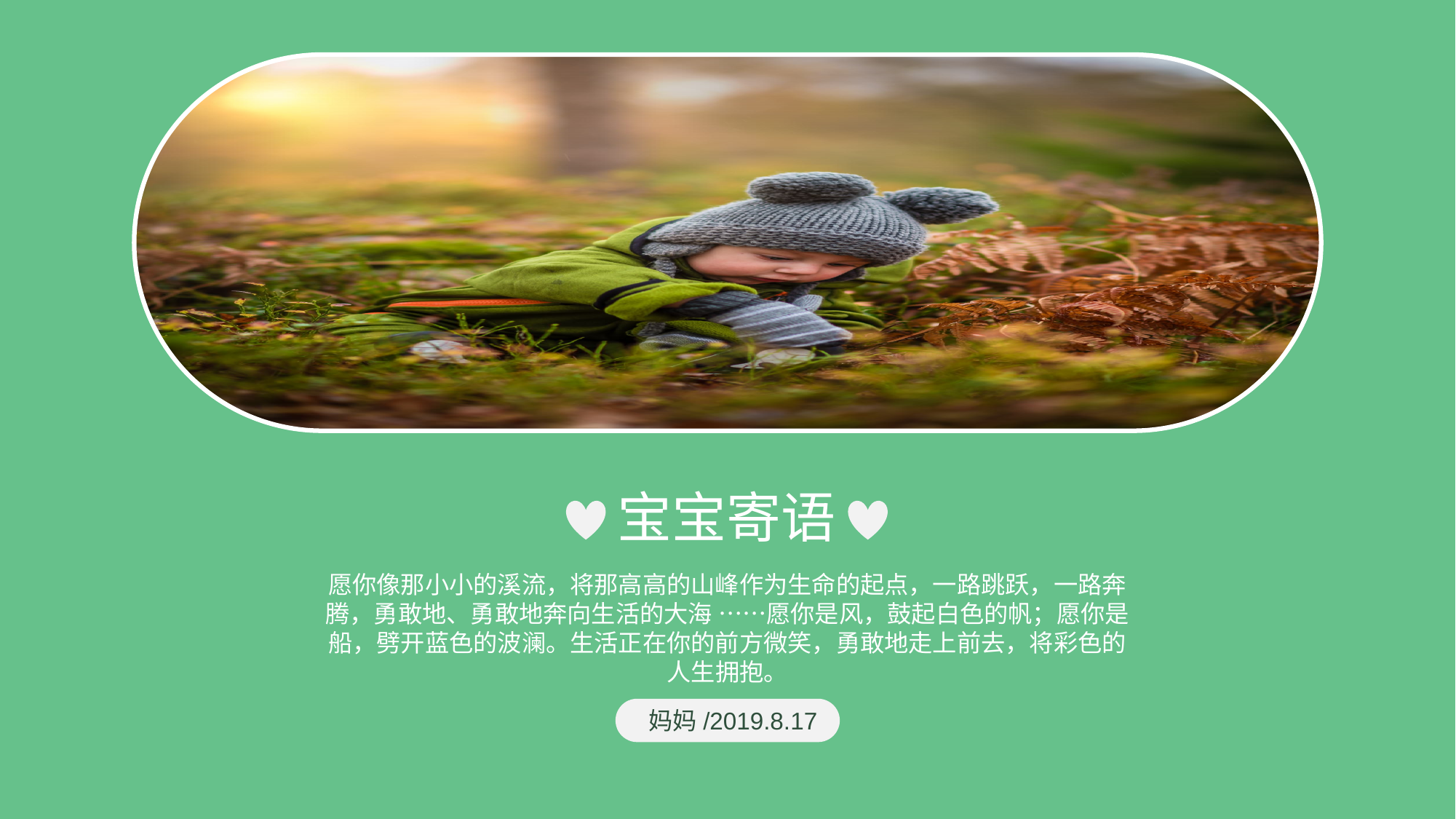

宝宝寄语

愿你像那小小的溪流，将那高高的山峰作为生命的起点，一路跳跃，一路奔腾，勇敢地、勇敢地奔向生活的大海 ……愿你是风，鼓起白色的帆；愿你是船，劈开蓝色的波澜。生活正在你的前方微笑，勇敢地走上前去，将彩色的人生拥抱。
 妈妈/2019.8.17